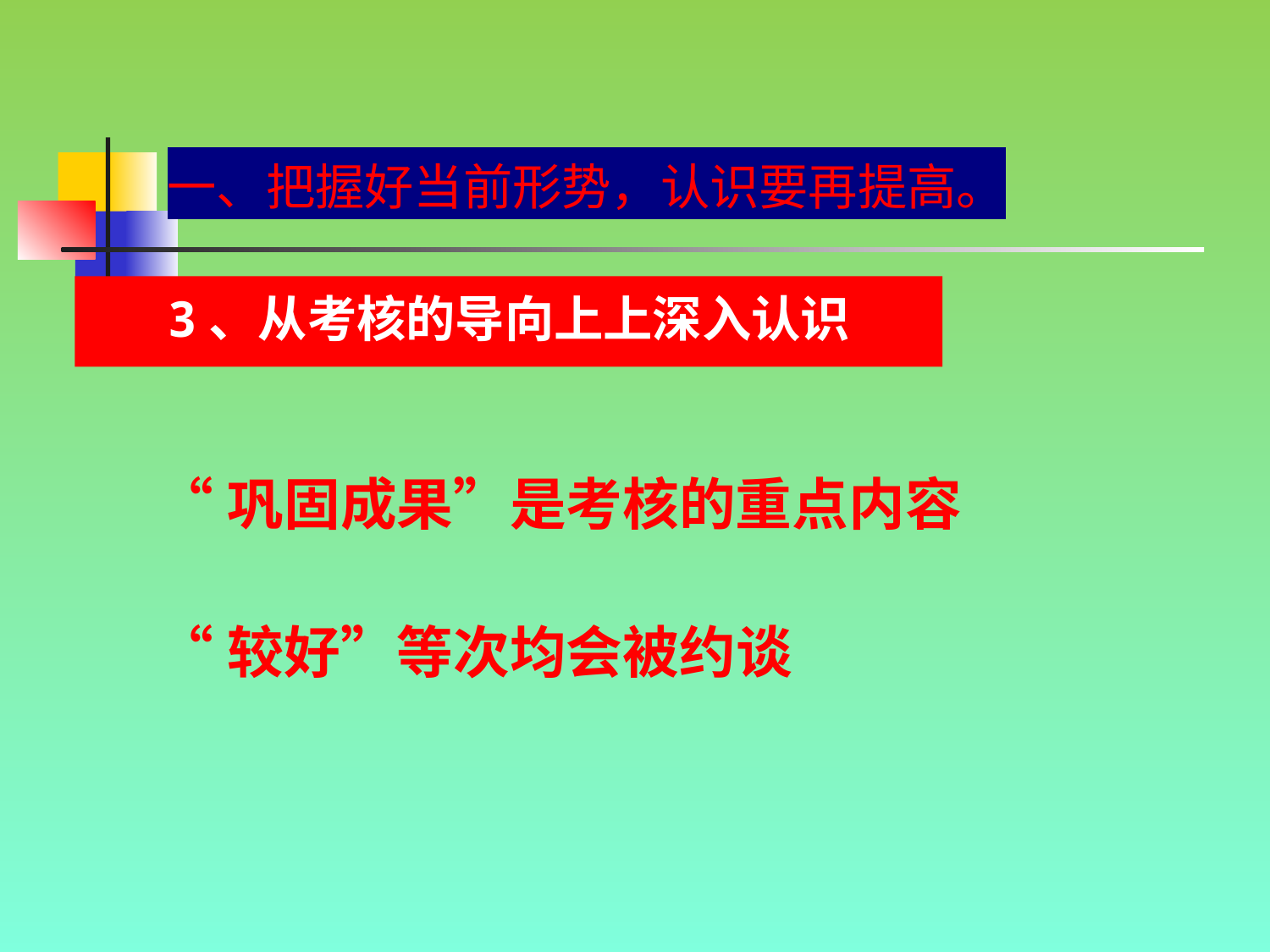

一、把握好当前形势，认识要再提高。
3、从考核的导向上上深入认识

“巩固成果”是考核的重点内容

“较好”等次均会被约谈